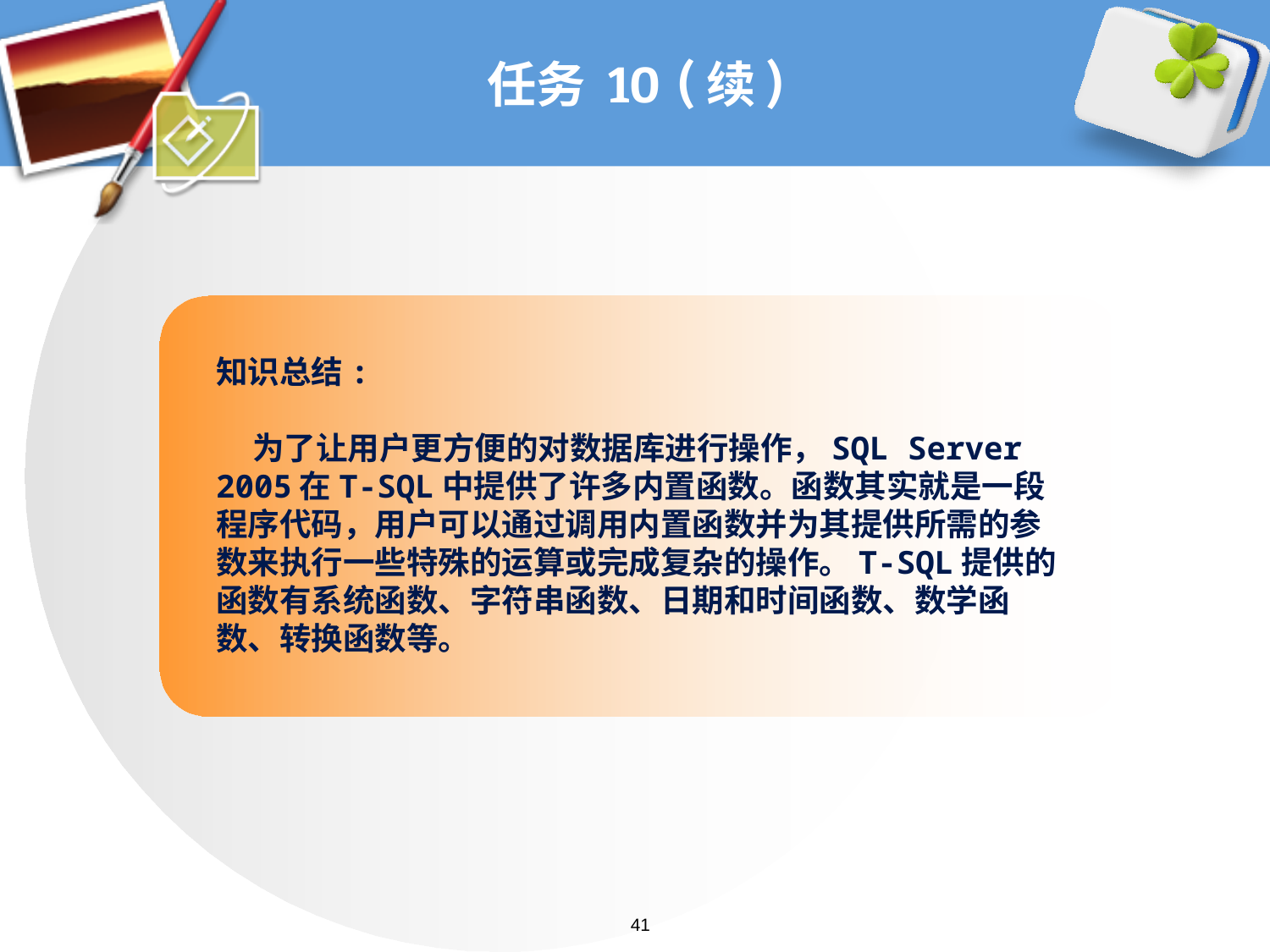

# 任务 10  (续)

知识总结:

    为了让用户更方便的对数据库进行操作，SQL Server 2005在T-SQL中提供了许多内置函数。函数其实就是一段程序代码，用户可以通过调用内置函数并为其提供所需的参数来执行一些特殊的运算或完成复杂的操作。T-SQL提供的函数有系统函数、字符串函数、日期和时间函数、数学函数、转换函数等。
41